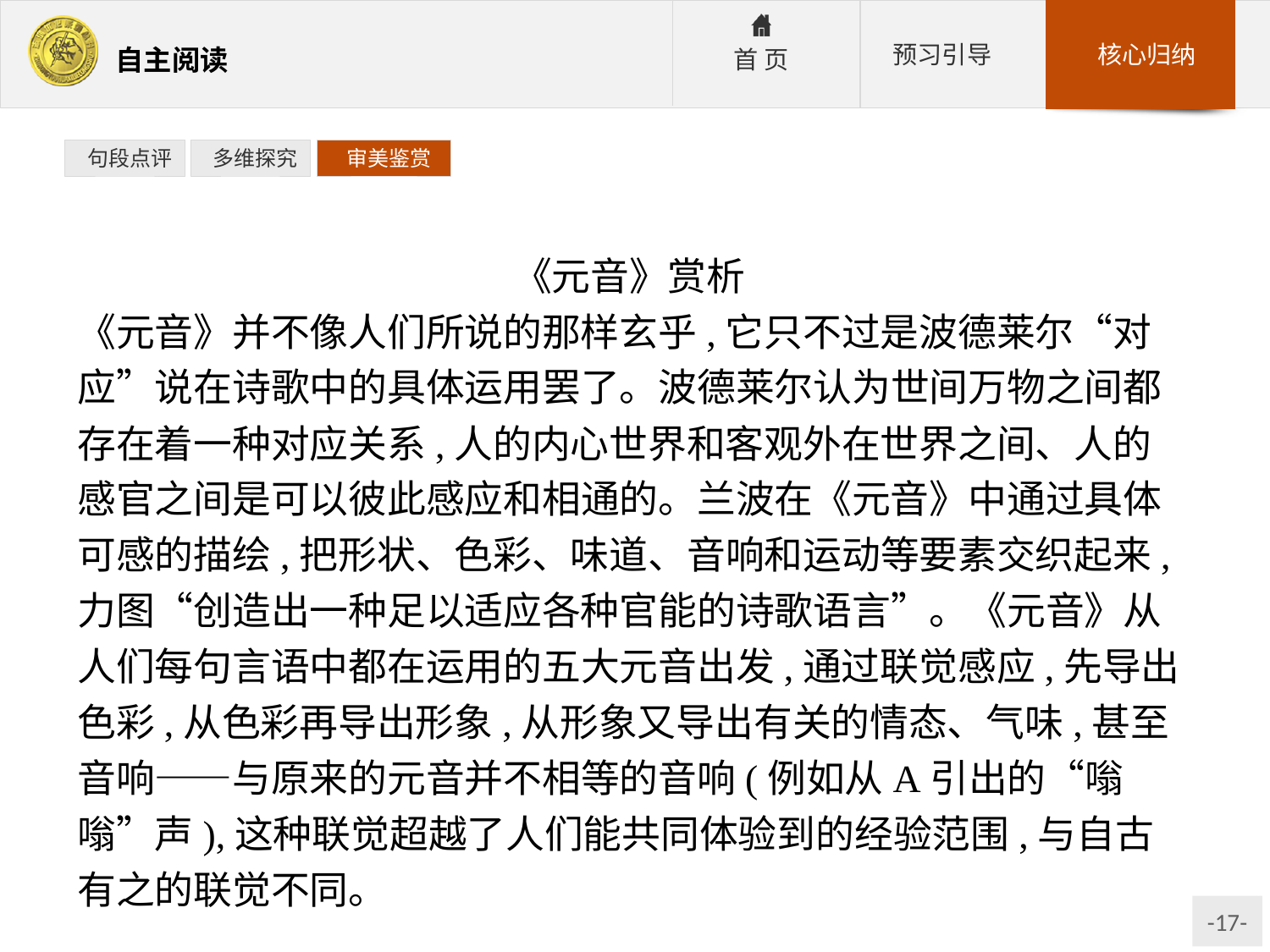

句段点评
 多维探究
 审美鉴赏
《元音》赏析
《元音》并不像人们所说的那样玄乎,它只不过是波德莱尔“对应”说在诗歌中的具体运用罢了。波德莱尔认为世间万物之间都存在着一种对应关系,人的内心世界和客观外在世界之间、人的感官之间是可以彼此感应和相通的。兰波在《元音》中通过具体可感的描绘,把形状、色彩、味道、音响和运动等要素交织起来,力图“创造出一种足以适应各种官能的诗歌语言”。《元音》从人们每句言语中都在运用的五大元音出发,通过联觉感应,先导出色彩,从色彩再导出形象,从形象又导出有关的情态、气味,甚至音响——与原来的元音并不相等的音响(例如从A引出的“嗡嗡”声),这种联觉超越了人们能共同体验到的经验范围,与自古有之的联觉不同。